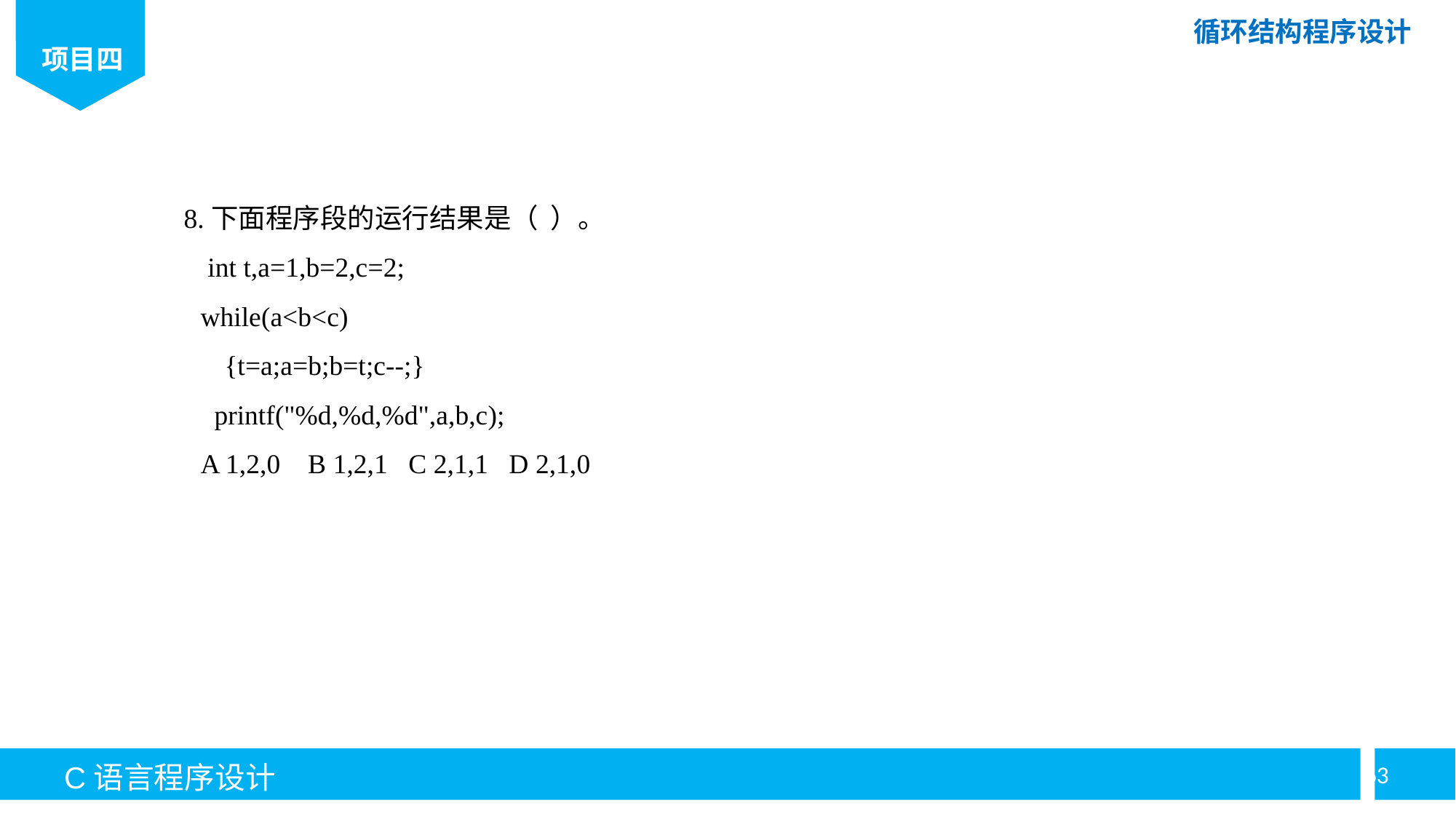

8.下面程序段的运行结果是（  ）。
int t,a=1,b=2,c=2;
while(a<b<c)
{t=a;a=b;b=t;c--;}
  printf("%d,%d,%d",a,b,c);
A 1,2,0    B 1,2,1   C 2,1,1   D 2,1,0